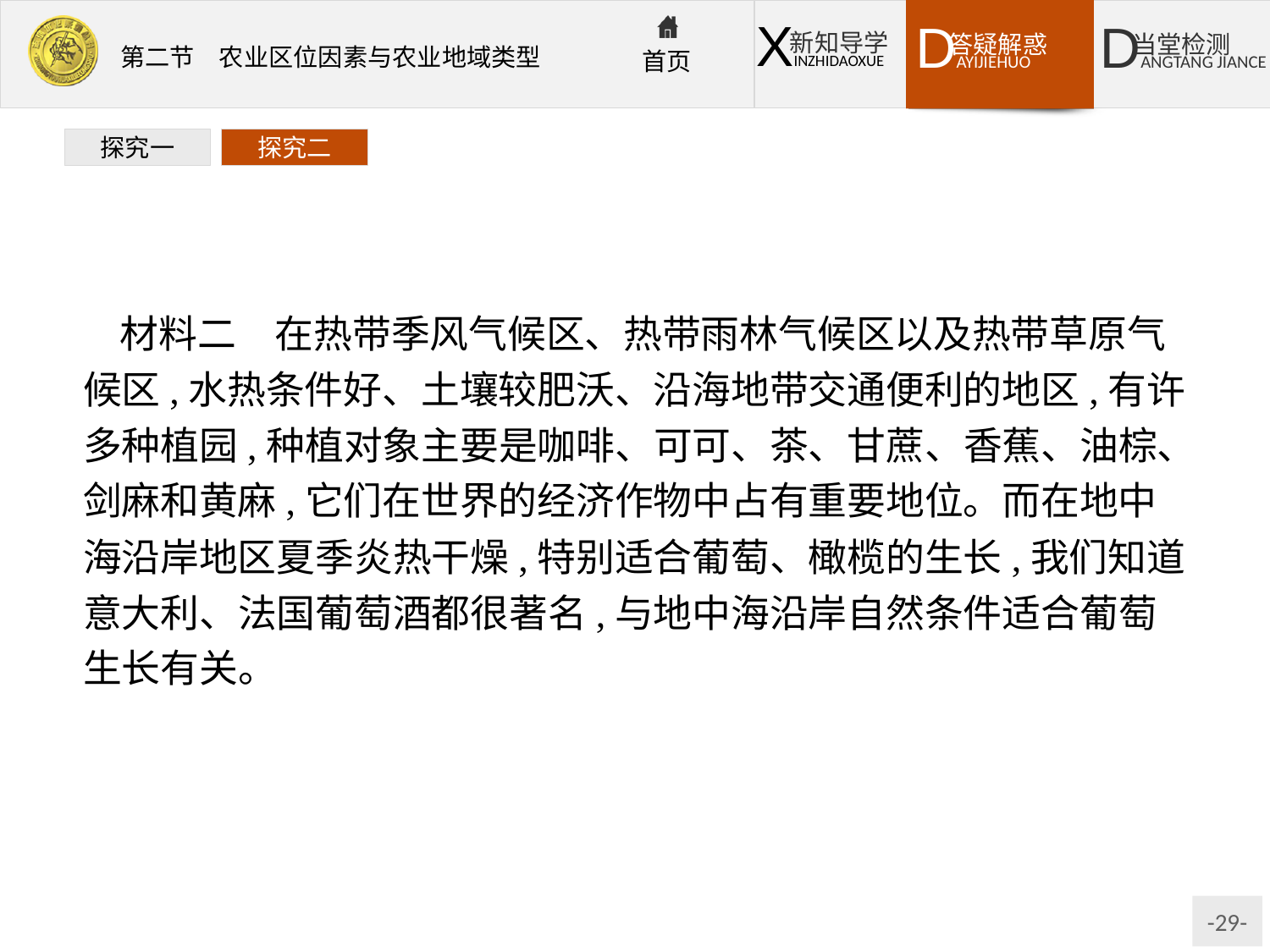

探究一
探究二
材料二　在热带季风气候区、热带雨林气候区以及热带草原气候区,水热条件好、土壤较肥沃、沿海地带交通便利的地区,有许多种植园,种植对象主要是咖啡、可可、茶、甘蔗、香蕉、油棕、剑麻和黄麻,它们在世界的经济作物中占有重要地位。而在地中海沿岸地区夏季炎热干燥,特别适合葡萄、橄榄的生长,我们知道意大利、法国葡萄酒都很著名,与地中海沿岸自然条件适合葡萄生长有关。